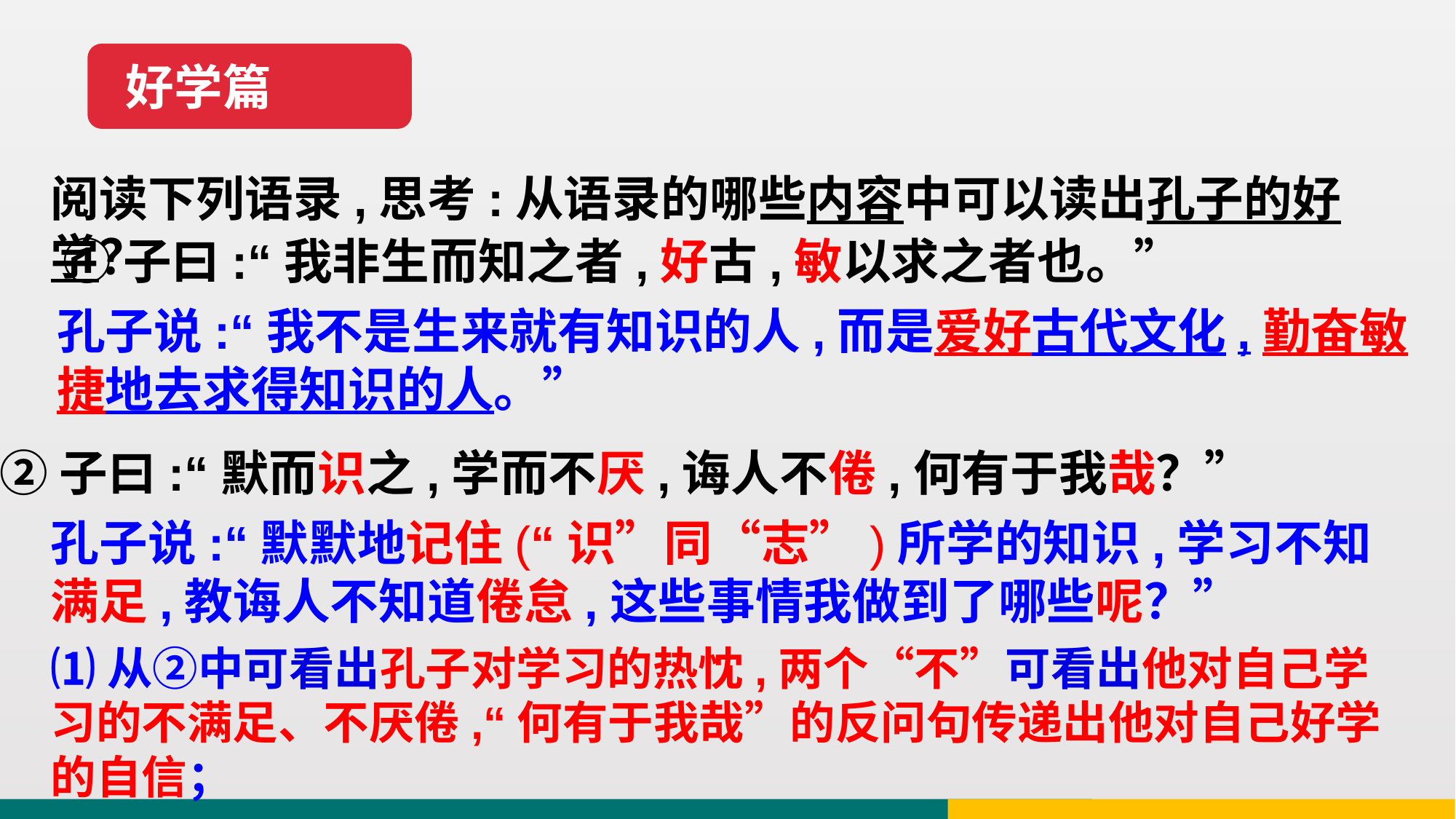

好学篇
阅读下列语录,思考:从语录的哪些内容中可以读出孔子的好学？
①子曰:“我非生而知之者,好古,敏以求之者也。”
孔子说:“我不是生来就有知识的人,而是爱好古代文化,勤奋敏捷地去求得知识的人。”
②子曰:“默而识之,学而不厌,诲人不倦,何有于我哉？”
孔子说:“默默地记住(“识”同“志”)所学的知识,学习不知满足,教诲人不知道倦怠,这些事情我做到了哪些呢？”

⑴从②中可看出孔子对学习的热忱,两个“不”可看出他对自己学习的不满足、不厌倦,“何有于我哉”的反问句传递出他对自己好学的自信；